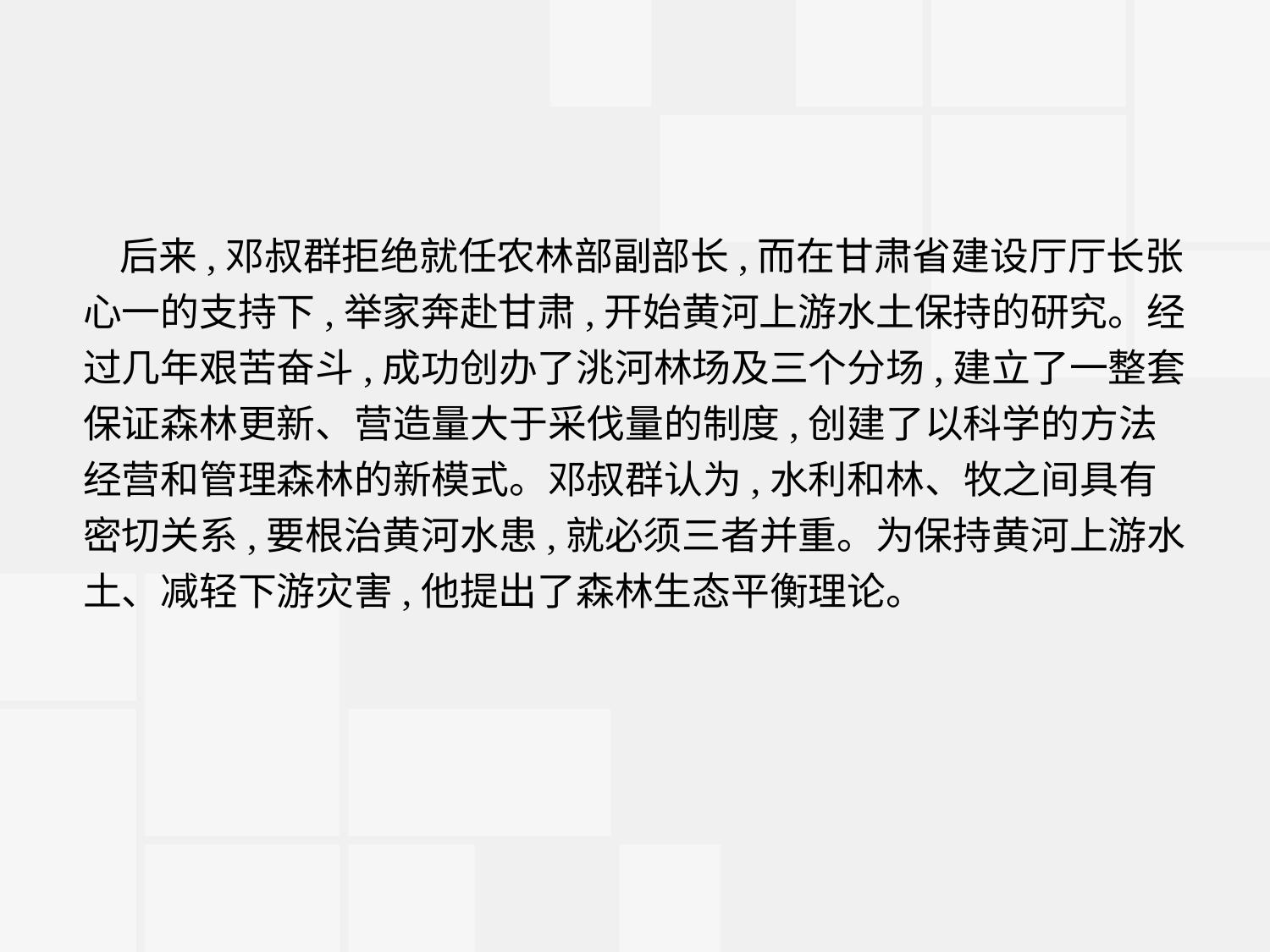

后来,邓叔群拒绝就任农林部副部长,而在甘肃省建设厅厅长张心一的支持下,举家奔赴甘肃,开始黄河上游水土保持的研究。经过几年艰苦奋斗,成功创办了洮河林场及三个分场,建立了一整套保证森林更新、营造量大于采伐量的制度,创建了以科学的方法经营和管理森林的新模式。邓叔群认为,水利和林、牧之间具有密切关系,要根治黄河水患,就必须三者并重。为保持黄河上游水土、减轻下游灾害,他提出了森林生态平衡理论。